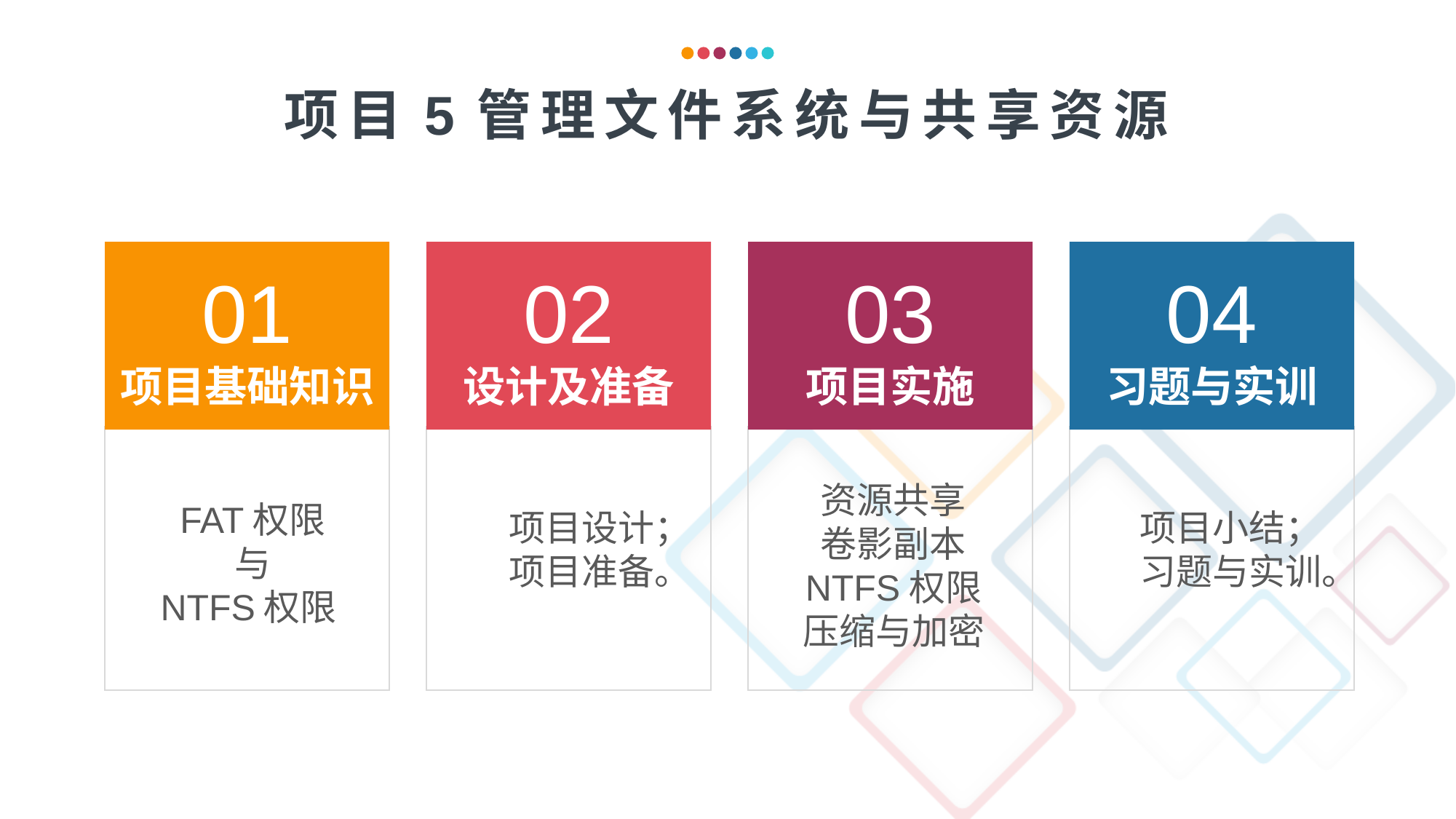

项目5管理文件系统与共享资源
01
项目基础知识
02
设计及准备
03
项目实施
04
习题与实训

资源共享
卷影副本
NTFS权限
压缩与加密
FAT权限
与
NTFS权限
项目设计；
项目准备。
项目小结；
习题与实训。